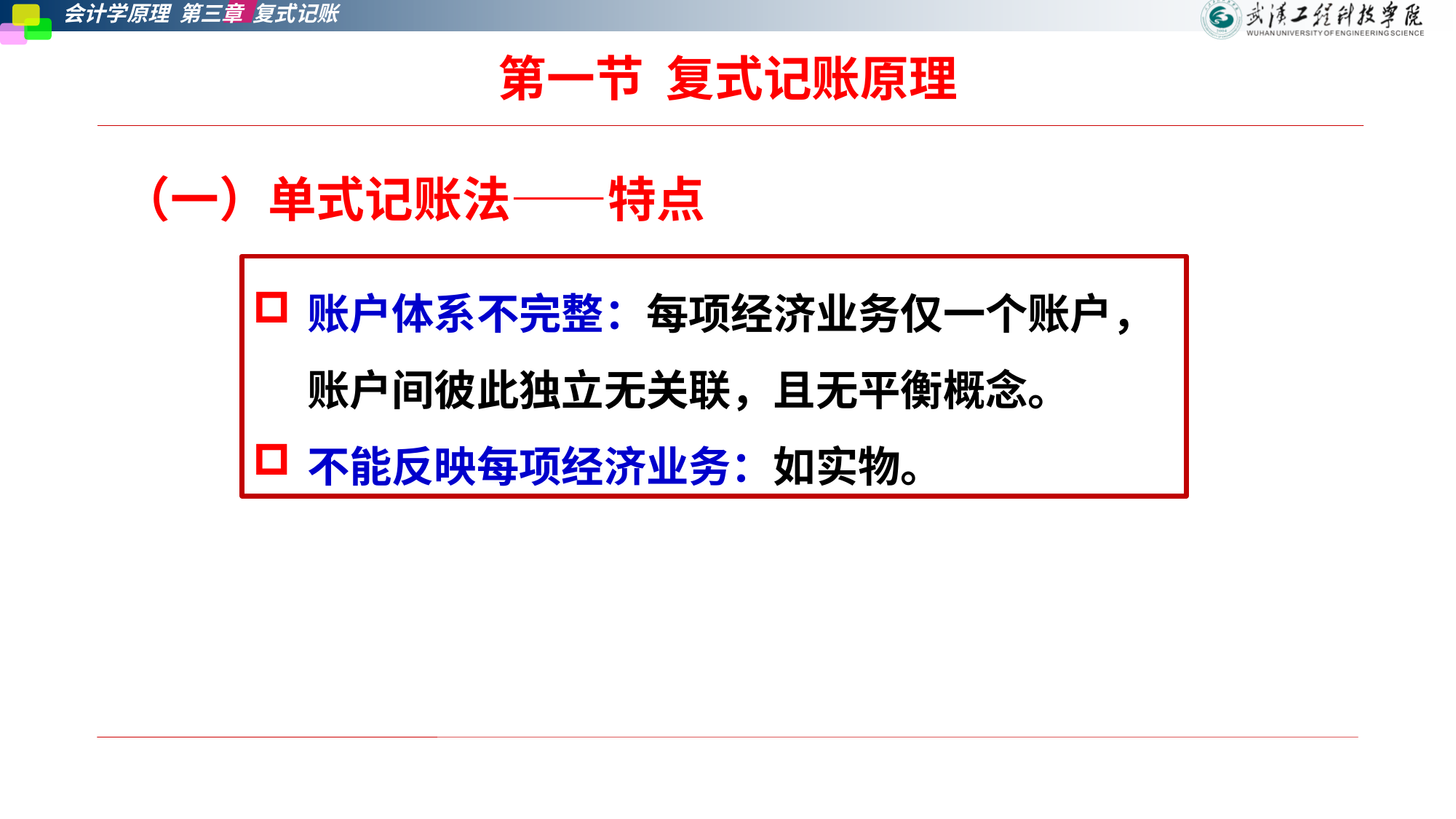

# 第一节  复式记账原理
（一）单式记账法——特点
账户体系不完整：每项经济业务仅一个账户，账户间彼此独立无关联，且无平衡概念。
不能反映每项经济业务：如实物。